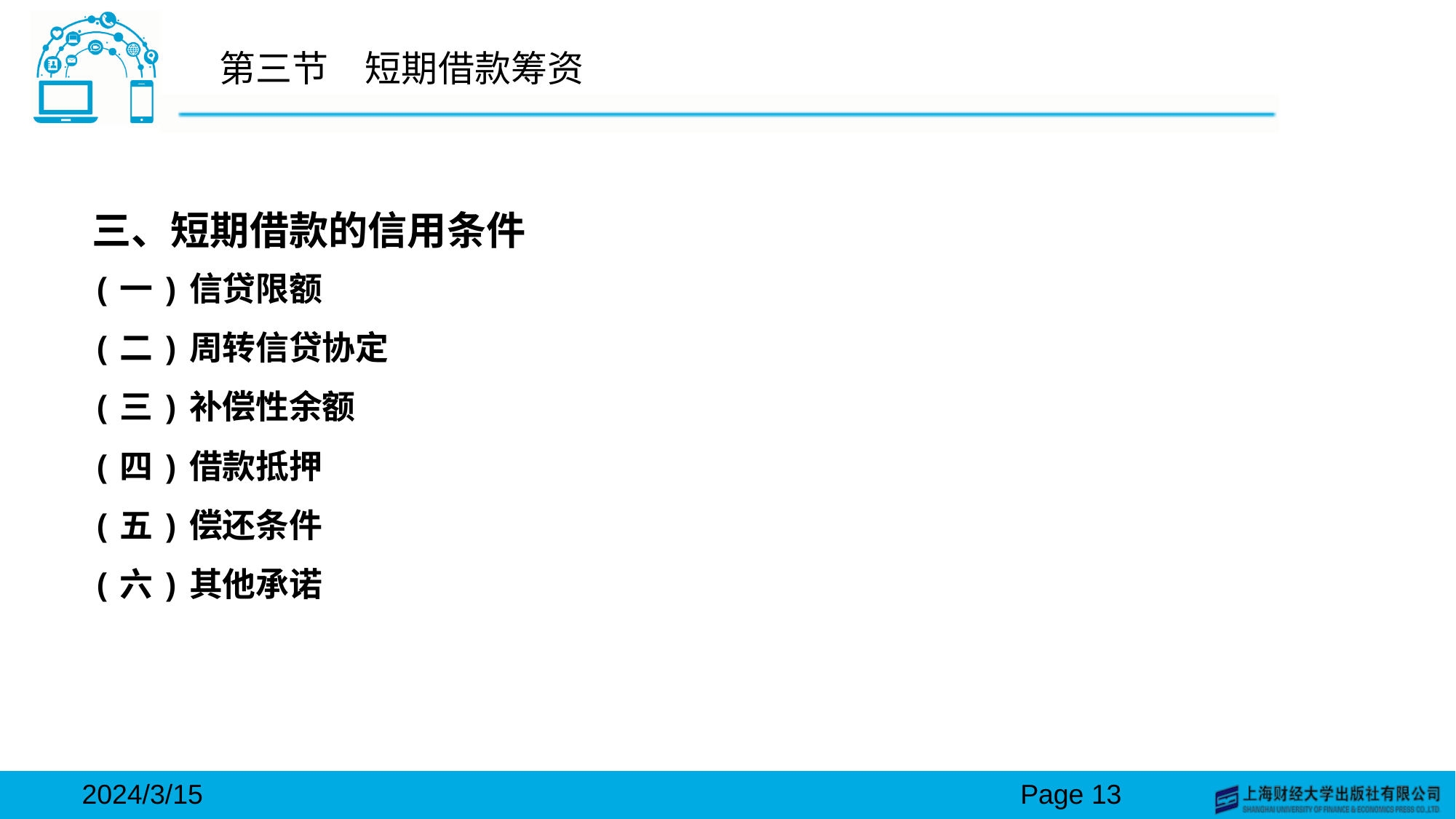

# 第三节　短期借款筹资
三、短期借款的信用条件
(一)信贷限额
(二)周转信贷协定
(三)补偿性余额
(四)借款抵押
(五)偿还条件
(六)其他承诺

2024/3/15
Page 13